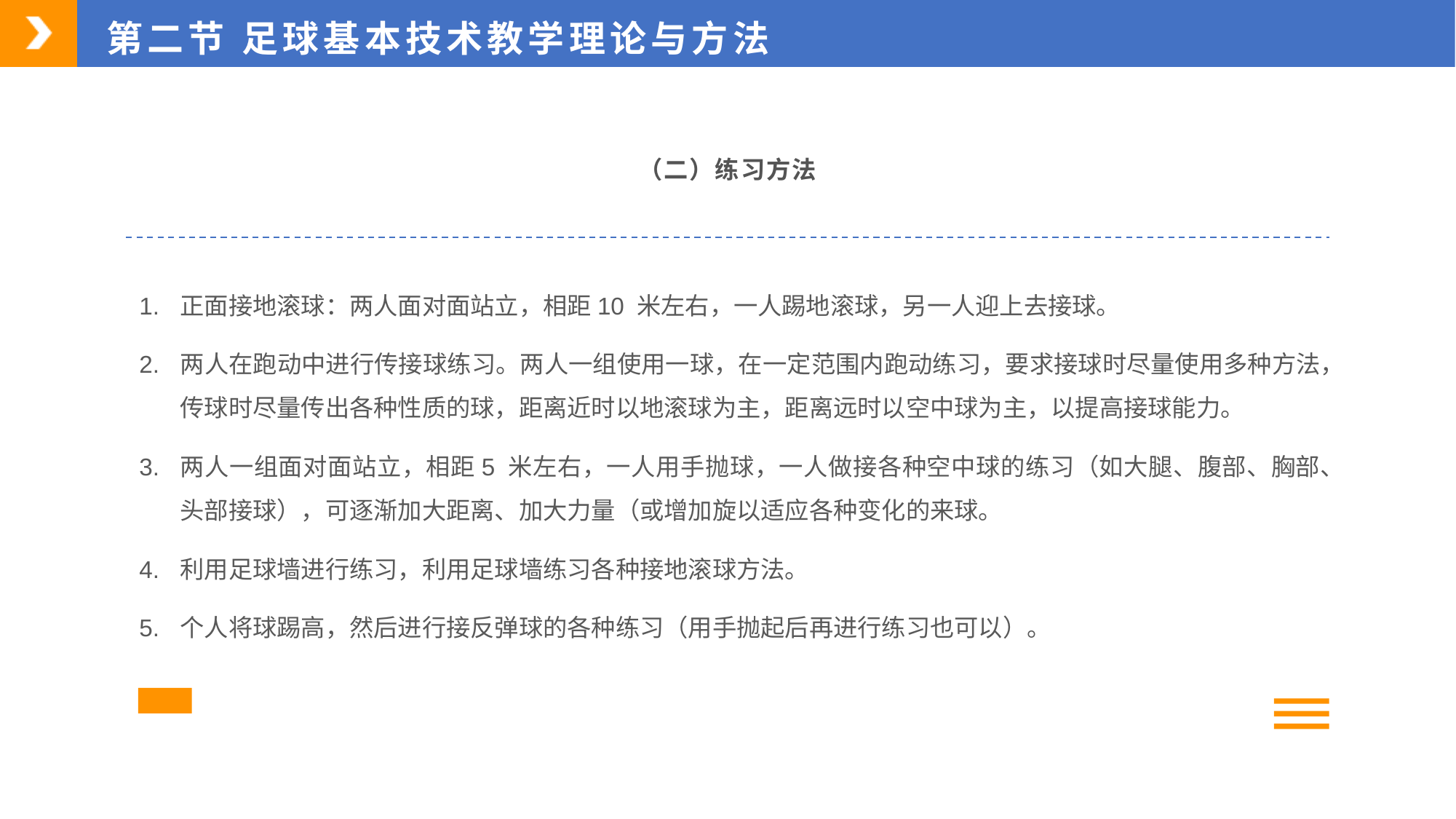

第二节 足球基本技术教学理论与方法
（二）练习方法
正面接地滚球：两人面对面站立，相距10 米左右，一人踢地滚球，另一人迎上去接球。
两人在跑动中进行传接球练习。两人一组使用一球，在一定范围内跑动练习，要求接球时尽量使用多种方法，传球时尽量传出各种性质的球，距离近时以地滚球为主，距离远时以空中球为主，以提高接球能力。
两人一组面对面站立，相距5 米左右，一人用手抛球，一人做接各种空中球的练习（如大腿、腹部、胸部、头部接球），可逐渐加大距离、加大力量（或增加旋以适应各种变化的来球。
利用足球墙进行练习，利用足球墙练习各种接地滚球方法。
个人将球踢高，然后进行接反弹球的各种练习（用手抛起后再进行练习也可以）。